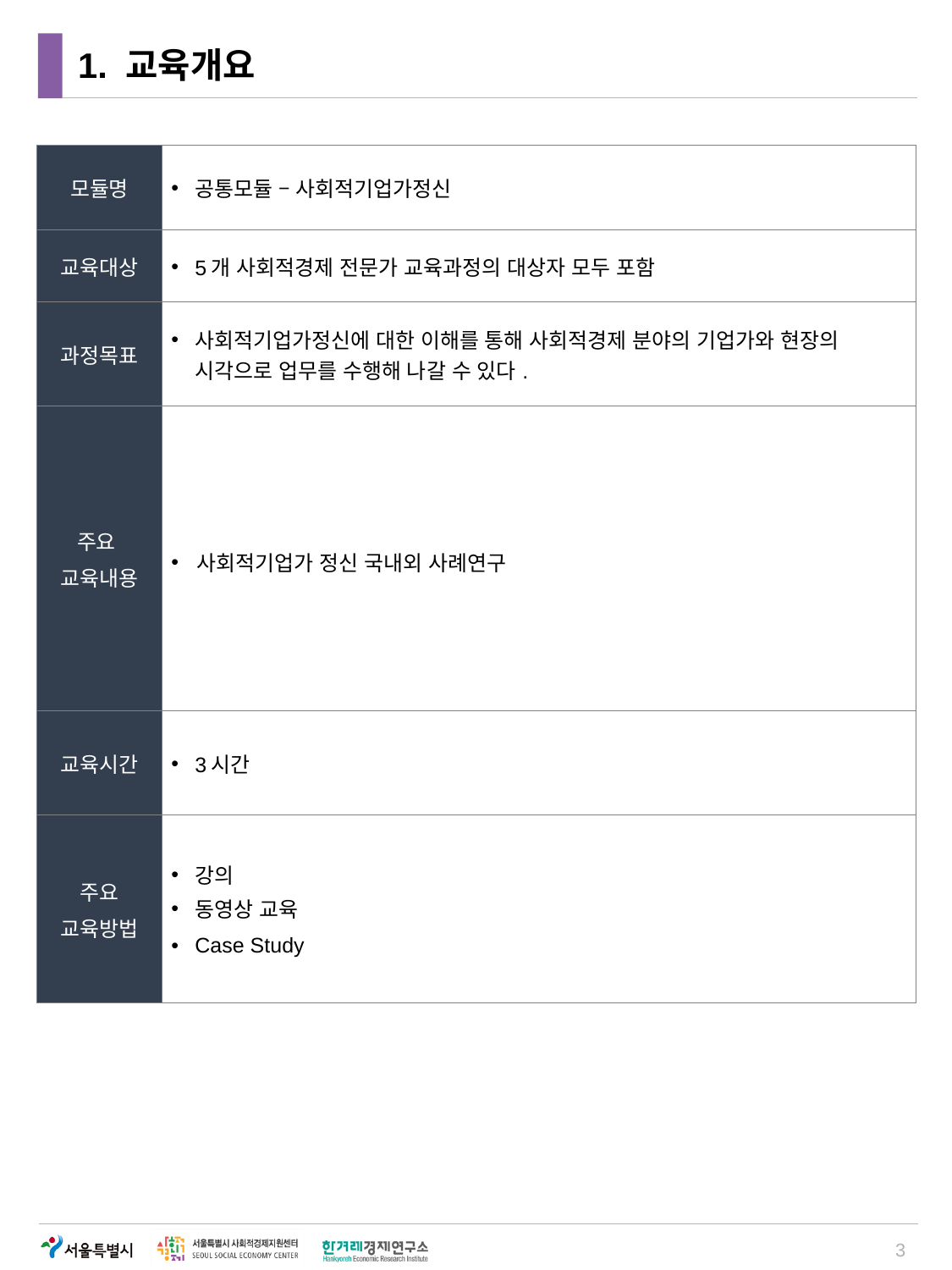

# 1. 교육개요
| 모듈명 | 공통모듈 – 사회적기업가정신 |
| --- | --- |
| 교육대상 | 5개 사회적경제 전문가 교육과정의 대상자 모두 포함 |
| 과정목표 | 사회적기업가정신에 대한 이해를 통해 사회적경제 분야의 기업가와 현장의 시각으로 업무를 수행해 나갈 수 있다. |
| 주요 교육내용 | 사회적기업가 정신 국내외 사례연구 |
| 교육시간 | 3시간 |
| 주요 교육방법 | 강의 동영상 교육 Case Study |
3